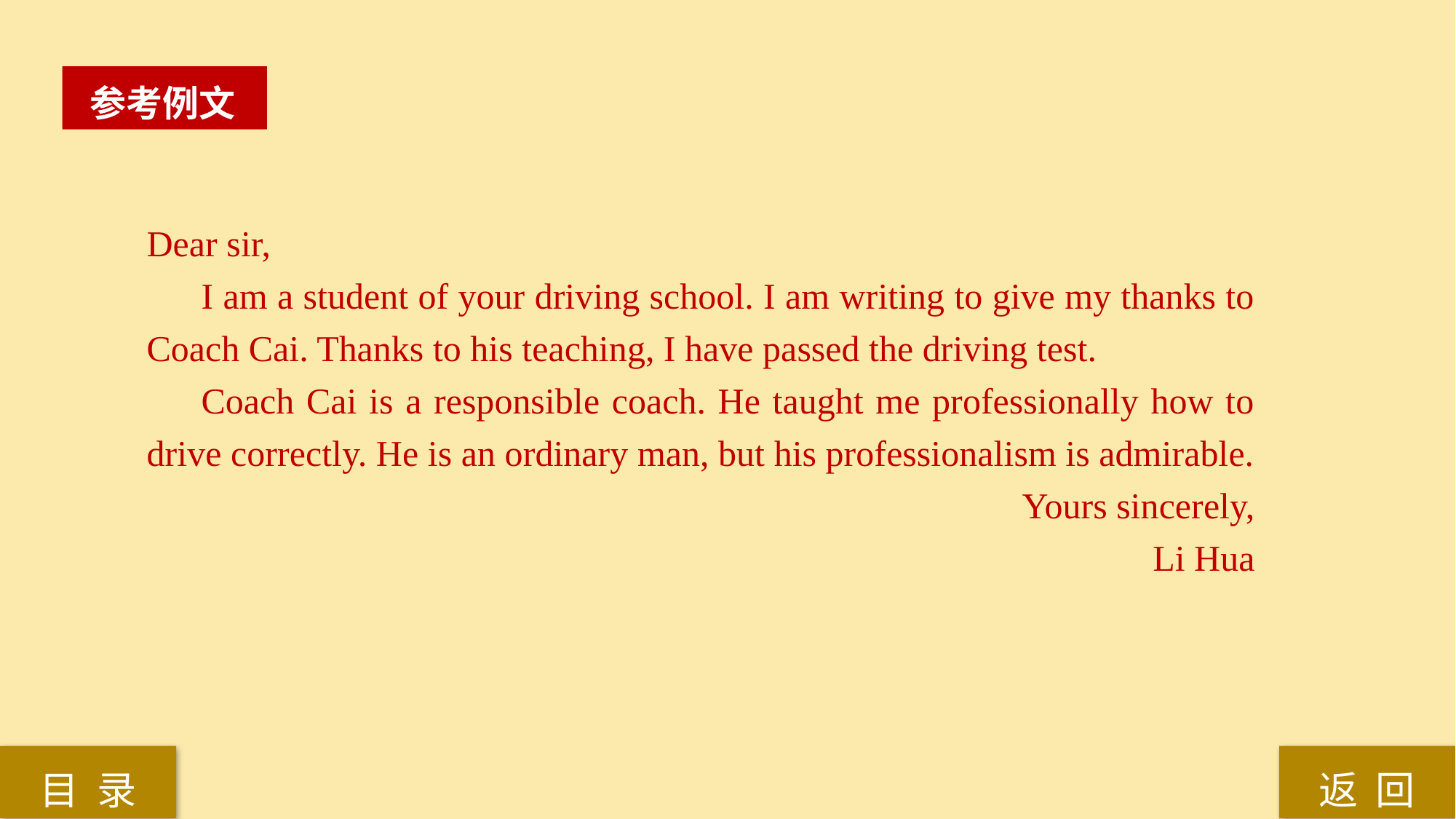

参考例文
Dear sir,
I am a student of your driving school. I am writing to give my thanks to Coach Cai. Thanks to his teaching, I have passed the driving test.
Coach Cai is a responsible coach. He taught me professionally how to drive correctly. He is an ordinary man, but his professionalism is admirable.
Yours sincerely,
Li Hua
返  回